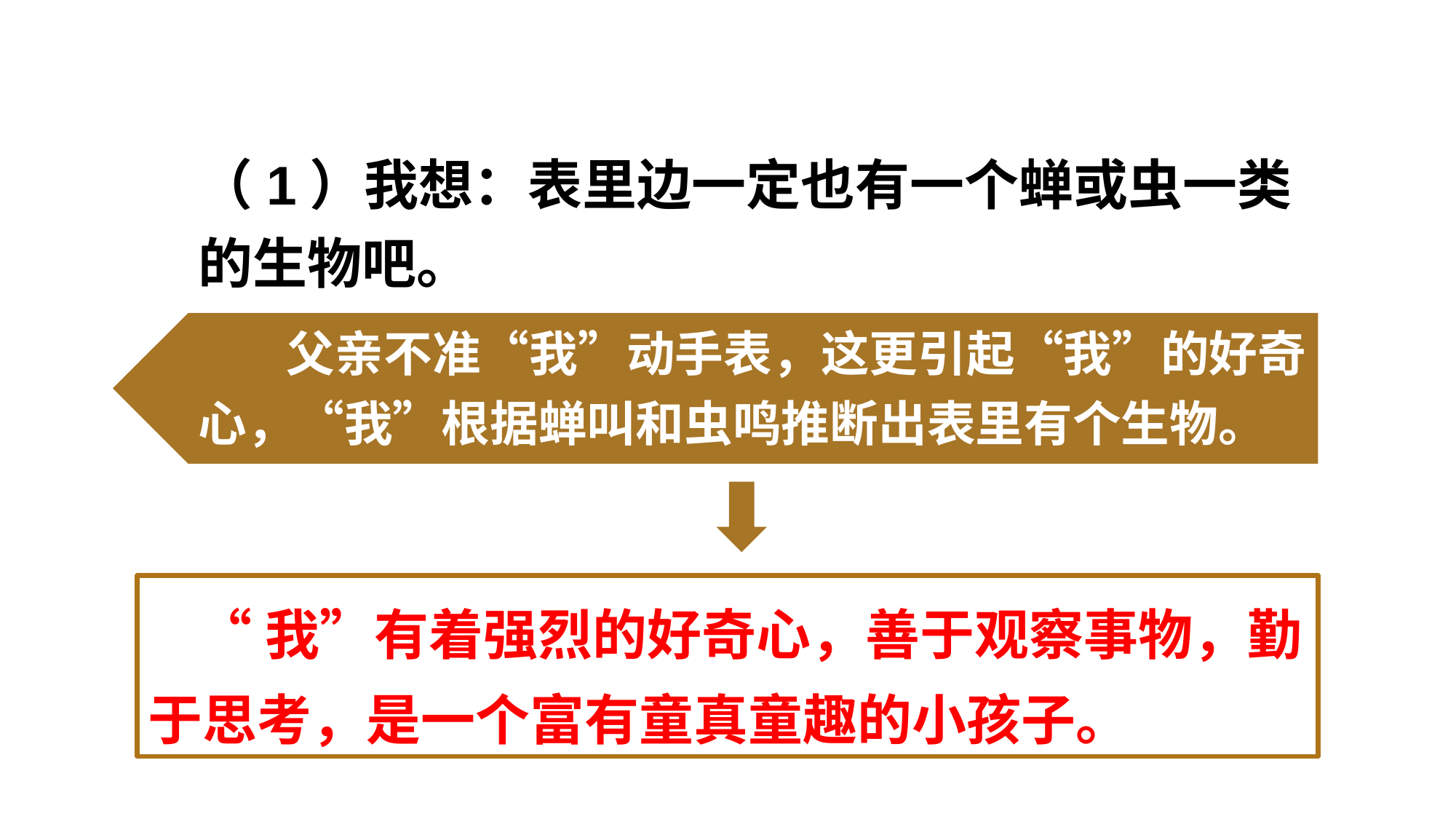

（1）我想：表里边一定也有一个蝉或虫一类的生物吧。
       父亲不准“我”动手表，这更引起“我”的好奇心，“我”根据蝉叫和虫鸣推断出表里有个生物。

    “我”有着强烈的好奇心，善于观察事物，勤于思考，是一个富有童真童趣的小孩子。